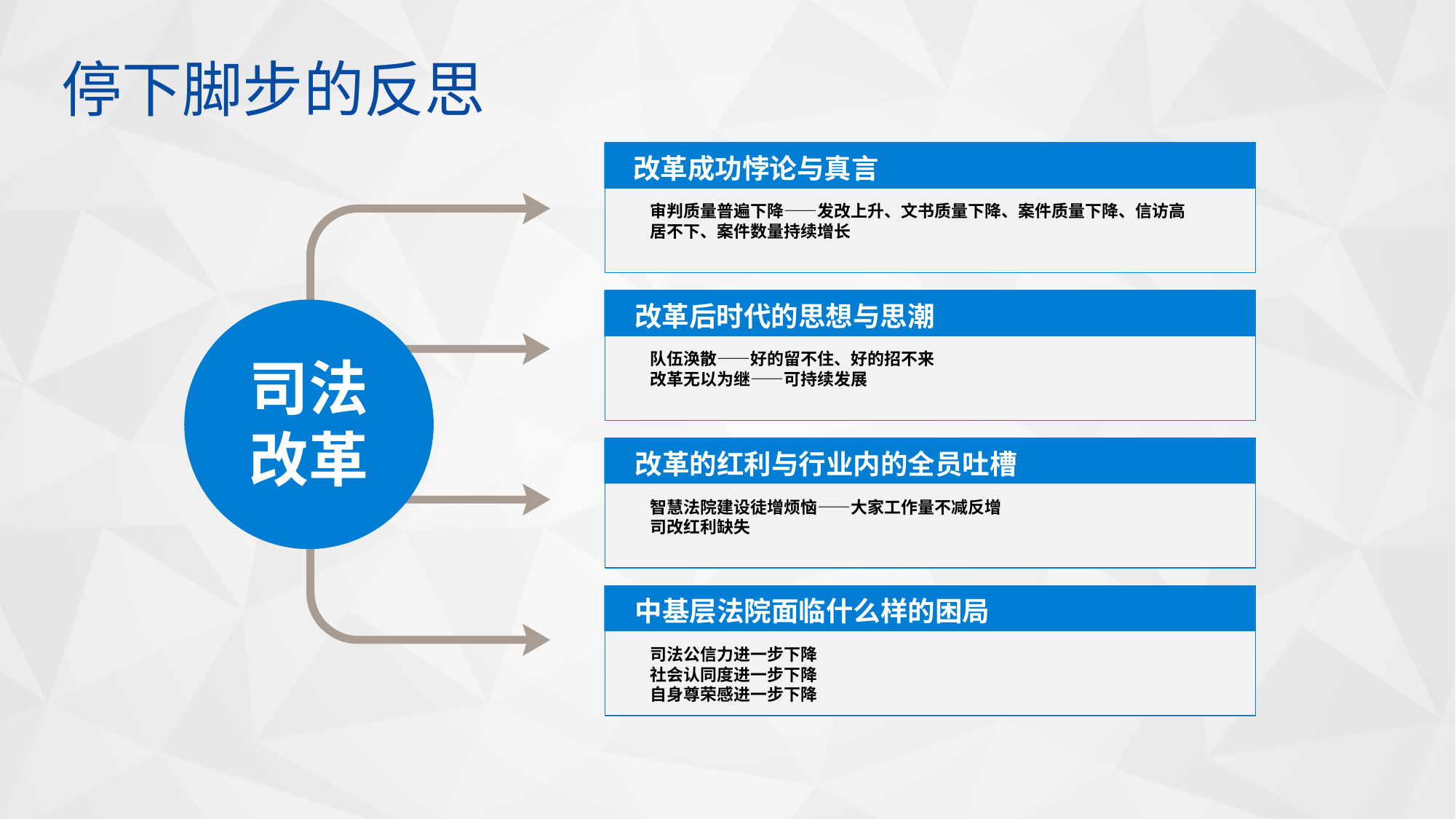

停下脚步的反思

改革成功悖论与真言

审判质量普遍下降——发改上升、文书质量下降、案件质量下降、信访高居不下、案件数量持续增长

改革后时代的思想与思潮

司法改革

队伍涣散——好的留不住、好的招不来
改革无以为继——可持续发展

改革的红利与行业内的全员吐槽

智慧法院建设徒增烦恼——大家工作量不减反增
司改红利缺失

中基层法院面临什么样的困局

司法公信力进一步下降
社会认同度进一步下降
自身尊荣感进一步下降